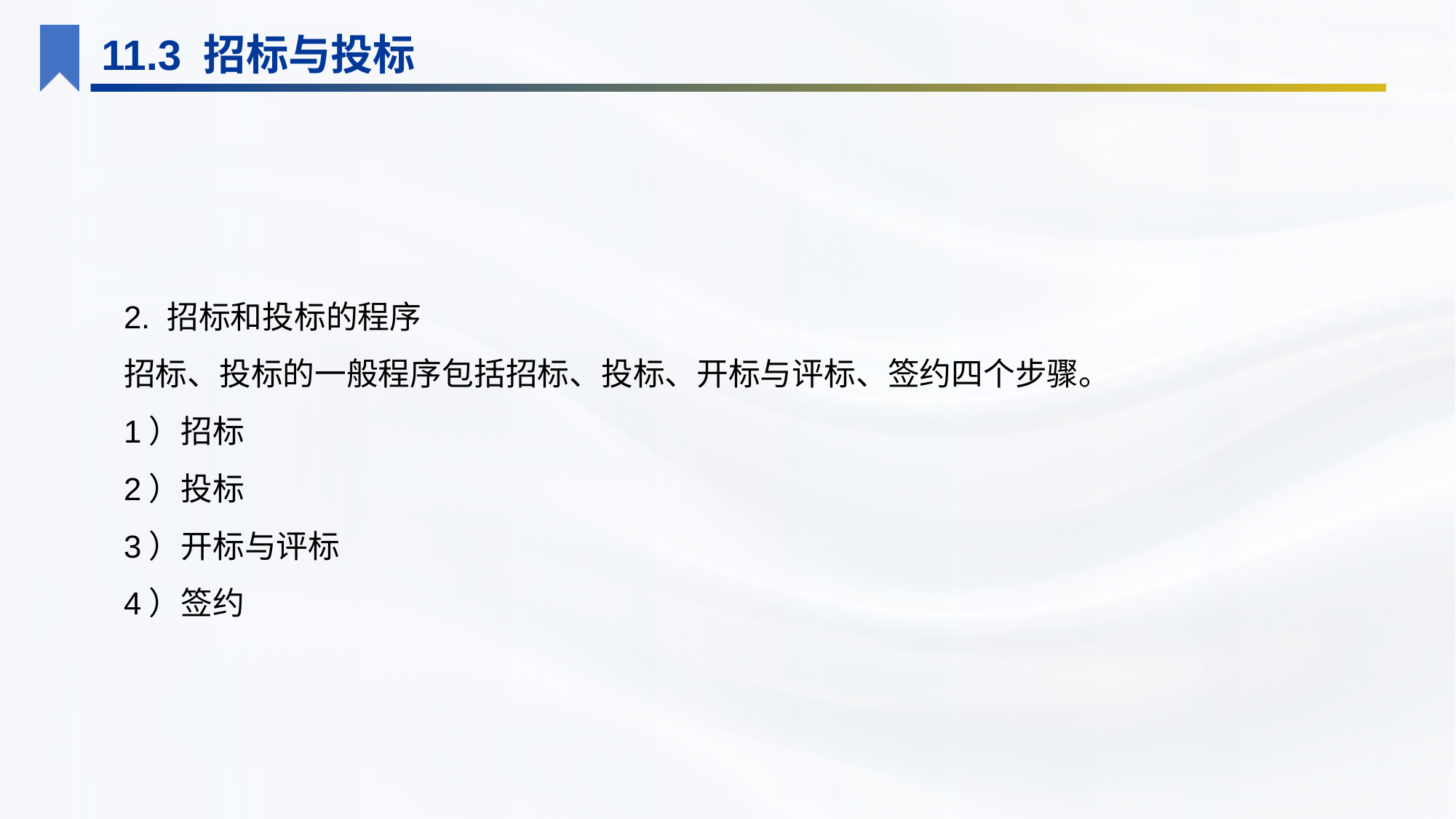

11.3 招标与投标
2. 招标和投标的程序
招标、投标的一般程序包括招标、投标、开标与评标、签约四个步骤。
1）招标
2）投标
3）开标与评标
4）签约